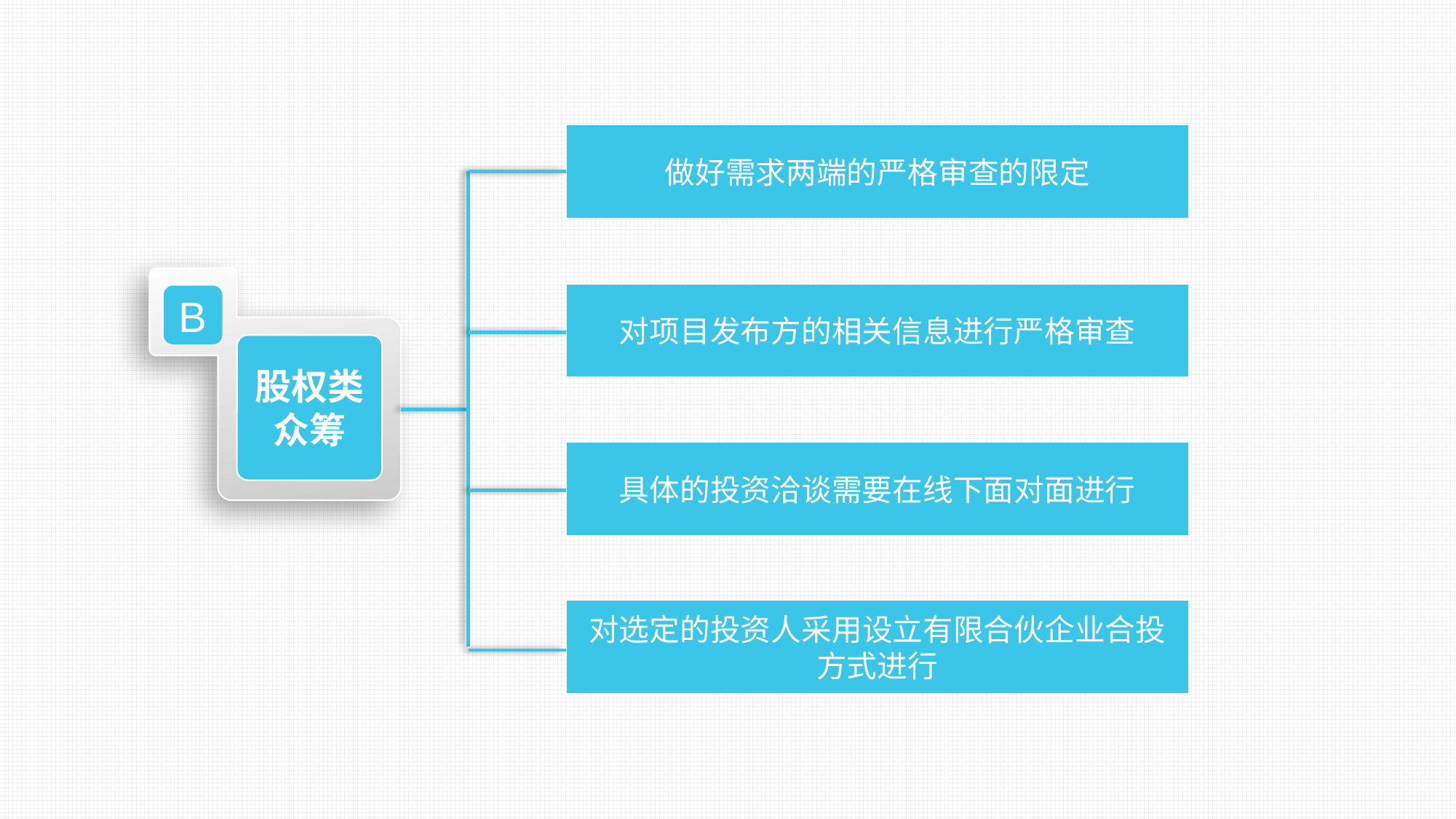

做好需求两端的严格审查的限定

B
股权类众筹
对项目发布方的相关信息进行严格审查
具体的投资洽谈需要在线下面对面进行
对选定的投资人采用设立有限合伙企业合投方式进行